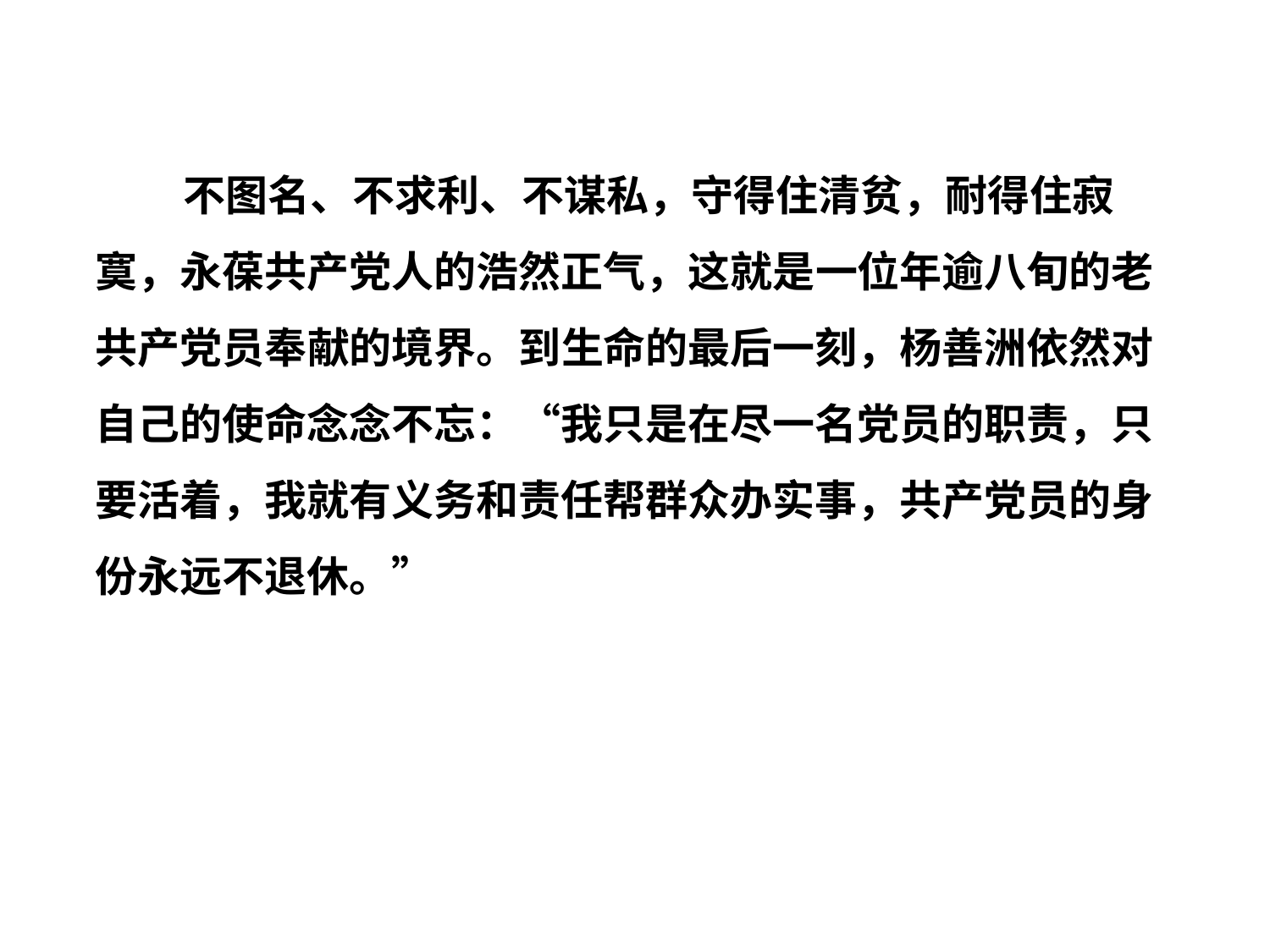

不图名、不求利、不谋私，守得住清贫，耐得住寂寞，永葆共产党人的浩然正气，这就是一位年逾八旬的老共产党员奉献的境界。到生命的最后一刻，杨善洲依然对自己的使命念念不忘：“我只是在尽一名党员的职责，只要活着，我就有义务和责任帮群众办实事，共产党员的身份永远不退休。”